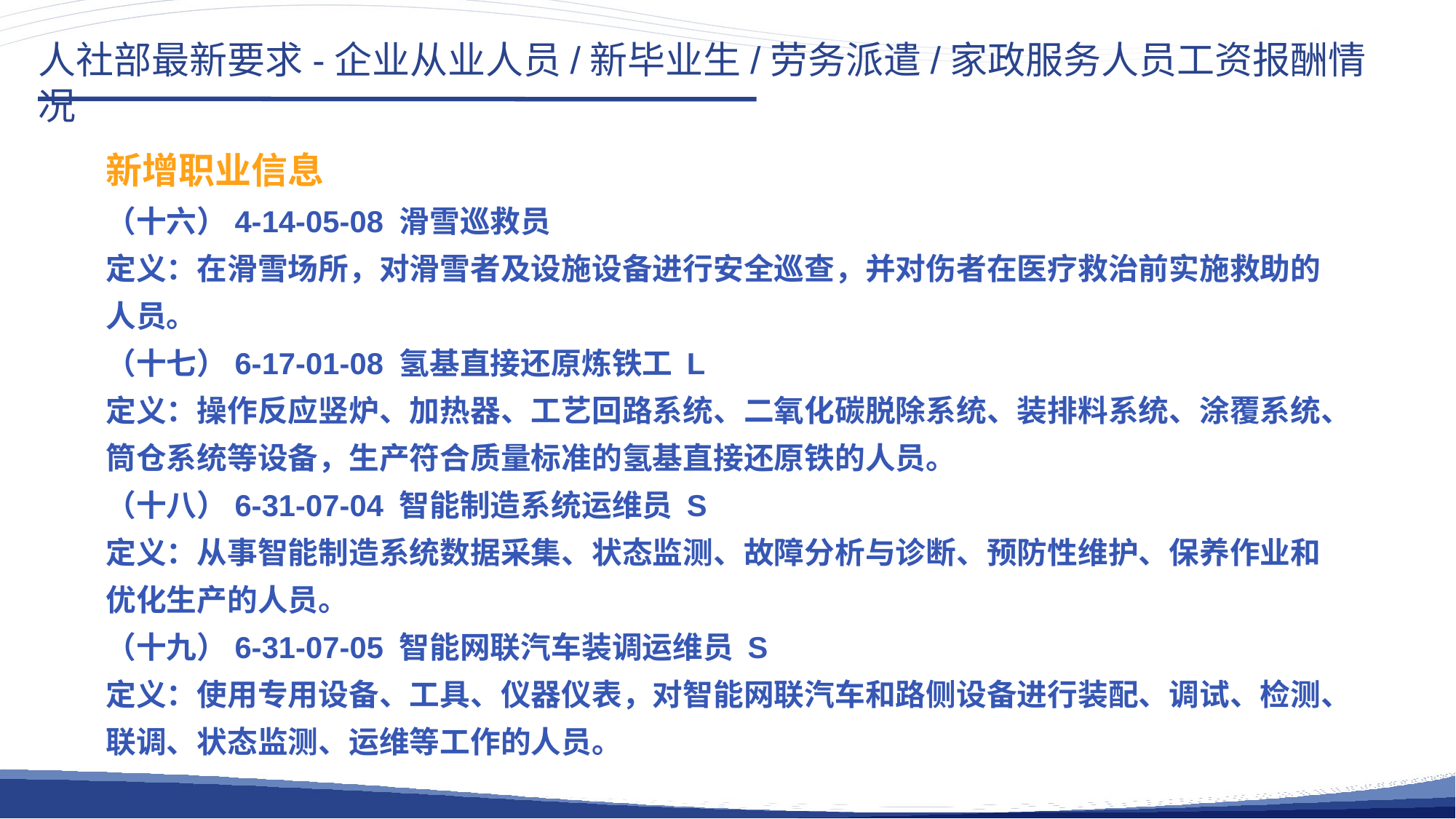

人社部最新要求-企业从业人员/新毕业生/劳务派遣/家政服务人员工资报酬情况
新增职业信息
（十六）4-14-05-08 滑雪巡救员
定义：在滑雪场所，对滑雪者及设施设备进行安全巡查，并对伤者在医疗救治前实施救助的人员。
（十七）6-17-01-08 氢基直接还原炼铁工 L
定义：操作反应竖炉、加热器、工艺回路系统、二氧化碳脱除系统、装排料系统、涂覆系统、筒仓系统等设备，生产符合质量标准的氢基直接还原铁的人员。
（十八）6-31-07-04 智能制造系统运维员 S
定义：从事智能制造系统数据采集、状态监测、故障分析与诊断、预防性维护、保养作业和优化生产的人员。
（十九）6-31-07-05 智能网联汽车装调运维员 S
定义：使用专用设备、工具、仪器仪表，对智能网联汽车和路侧设备进行装配、调试、检测、联调、状态监测、运维等工作的人员。